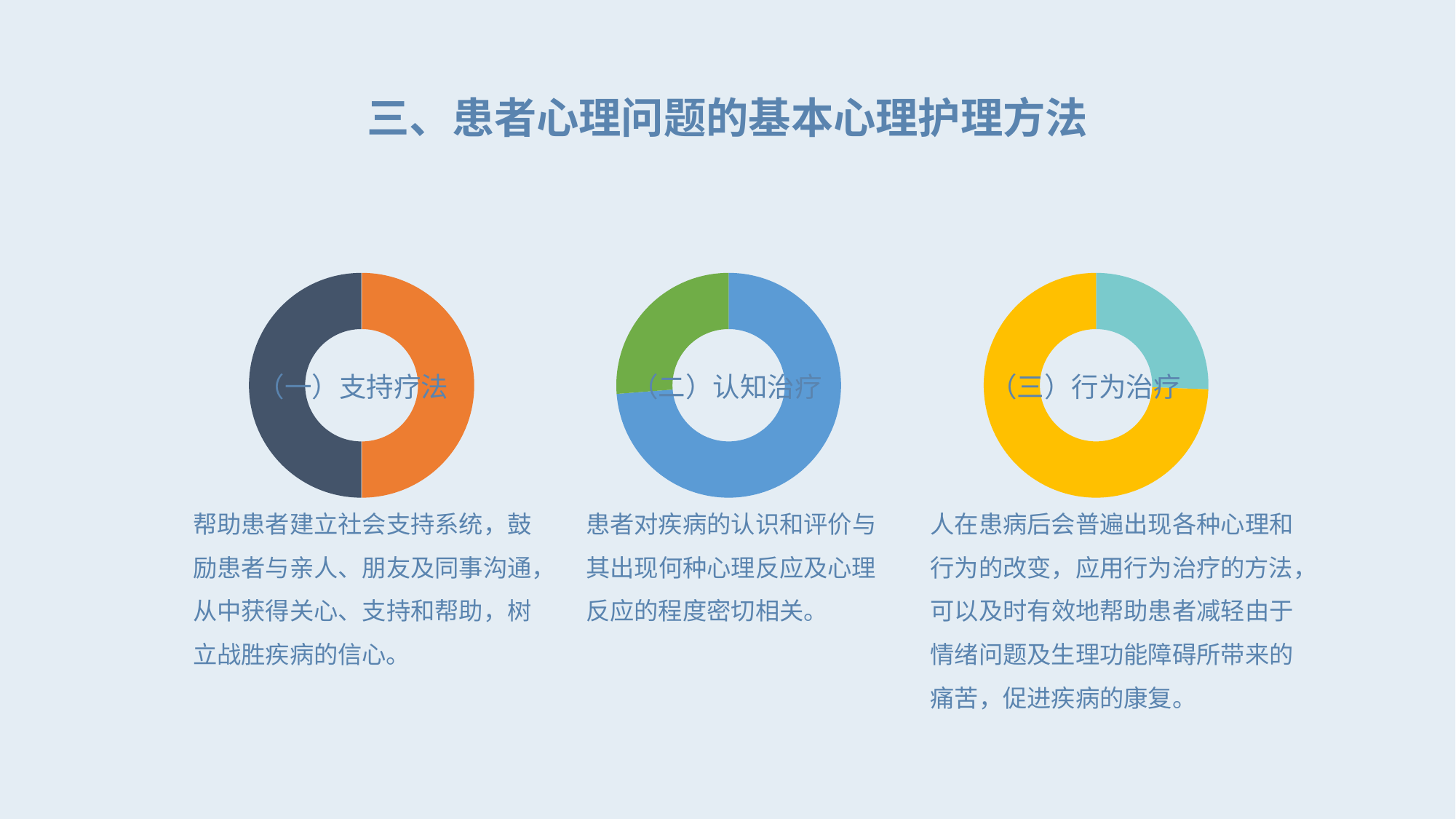

三、患者心理问题的基本心理护理方法

### Chart

| Category | 销售额 |
|---|---|
| 第一季度 | 3.2 |
| 第二季度 | 3.2 |
|  | None |
|  | None |
（一）支持疗法
帮助患者建立社会支持系统，鼓励患者与亲人、朋友及同事沟通，从中获得关心、支持和帮助，树立战胜疾病的信心。

### Chart

| Category | 销售额 |
|---|---|
| 第一季度 | 9.0 |
| 第二季度 | 3.2 |
|  | None |
|  | None |
（二）认知治疗
患者对疾病的认识和评价与其出现何种心理反应及心理反应的程度密切相关。

### Chart

| Category | 销售额 |
|---|---|
| 第一季度 | 1.1 |
| 第二季度 | 3.2 |
|  | None |
|  | None |
（三）行为治疗
人在患病后会普遍出现各种心理和行为的改变，应用行为治疗的方法，可以及时有效地帮助患者减轻由于情绪问题及生理功能障碍所带来的痛苦，促进疾病的康复。